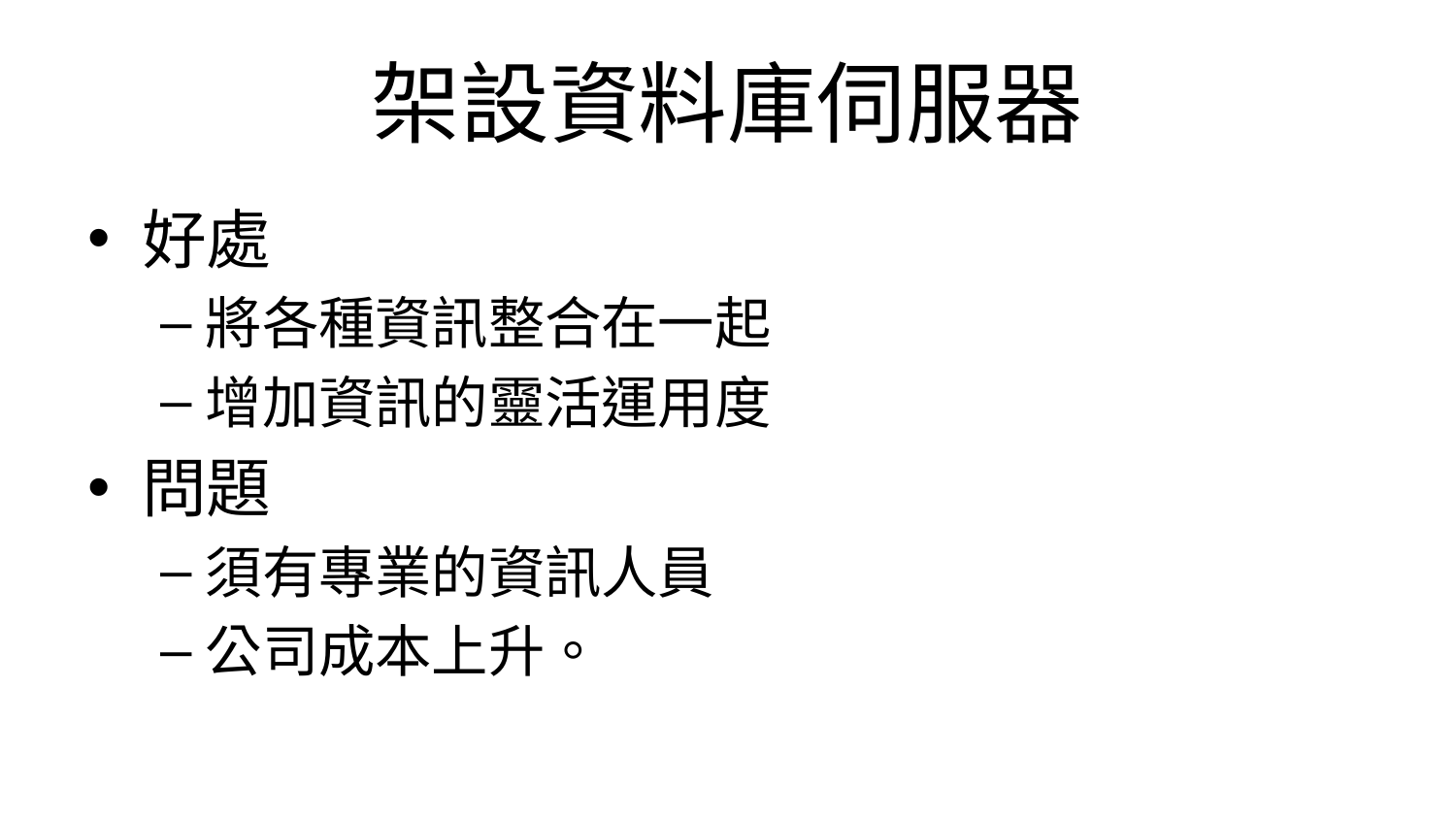

# 架設資料庫伺服器
好處
將各種資訊整合在一起
增加資訊的靈活運用度
問題
須有專業的資訊人員
公司成本上升。